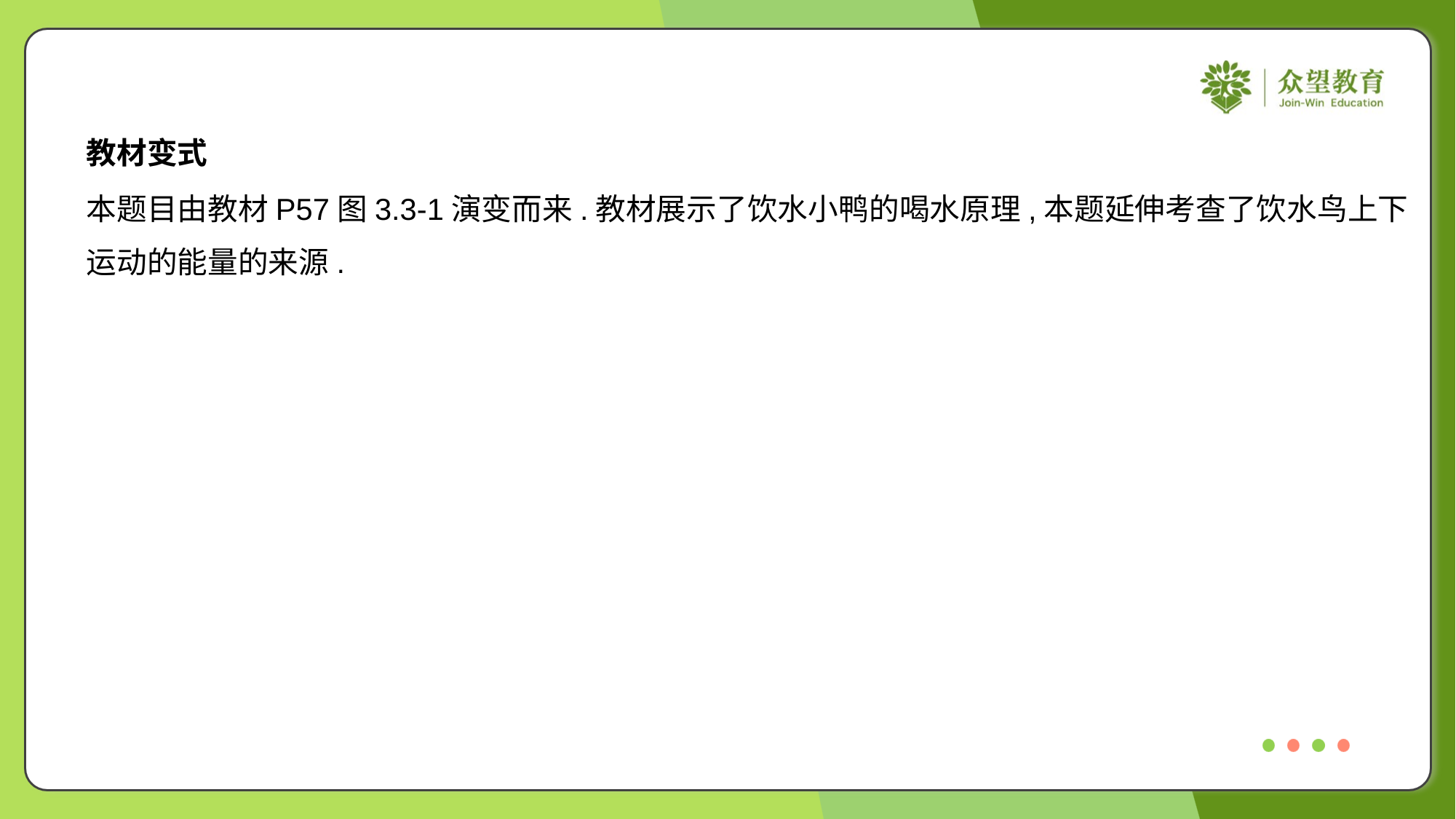

教材变式
本题目由教材P57图3.3-1演变而来.教材展示了饮水小鸭的喝水原理,本题延伸考查了饮水鸟上下
运动的能量的来源.